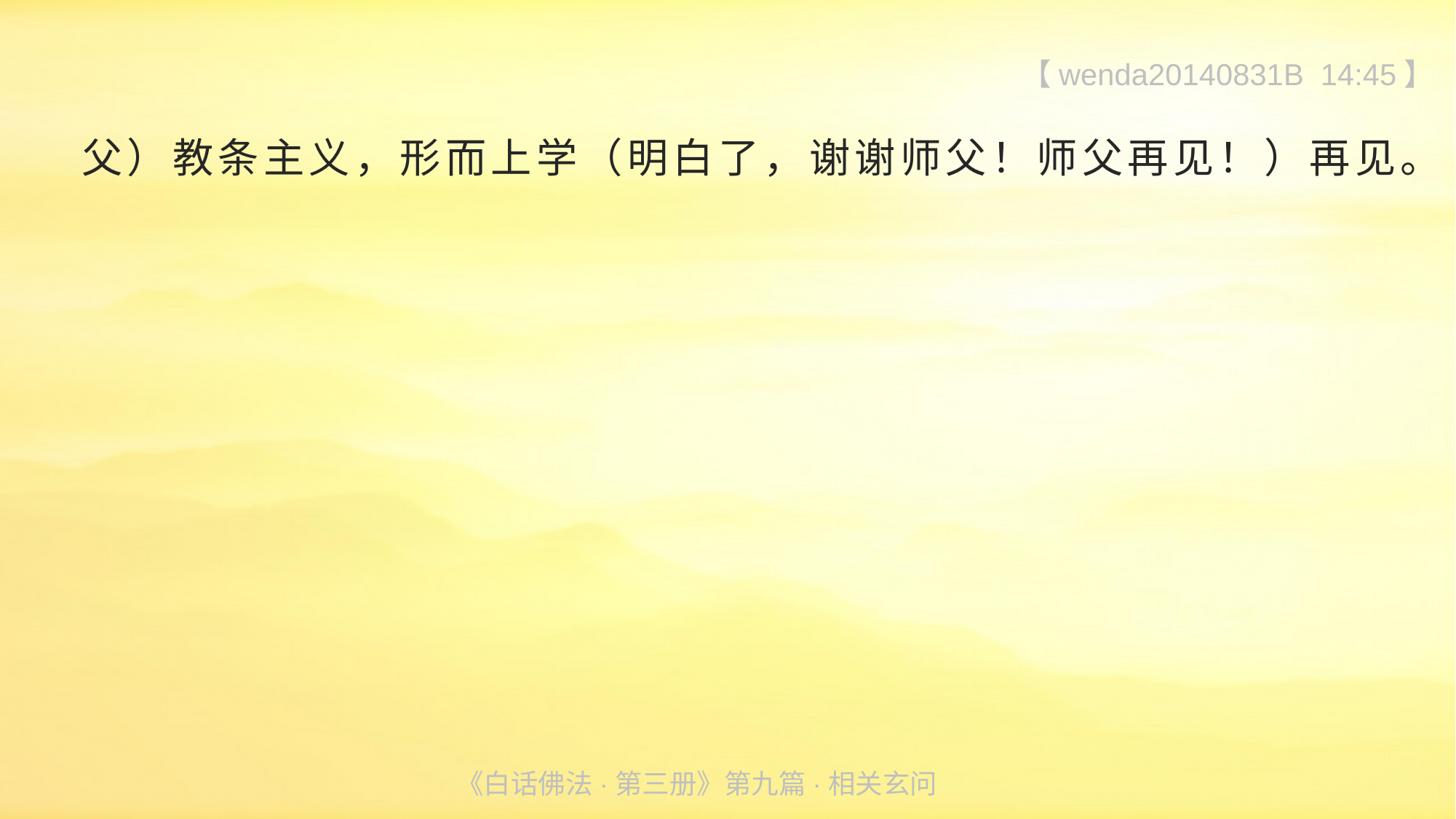

【wenda20140831B  14:45】
父）教条主义，形而上学（明白了，谢谢师父！师父再见！）再见。
《白话佛法·第三册》第九篇·相关玄问